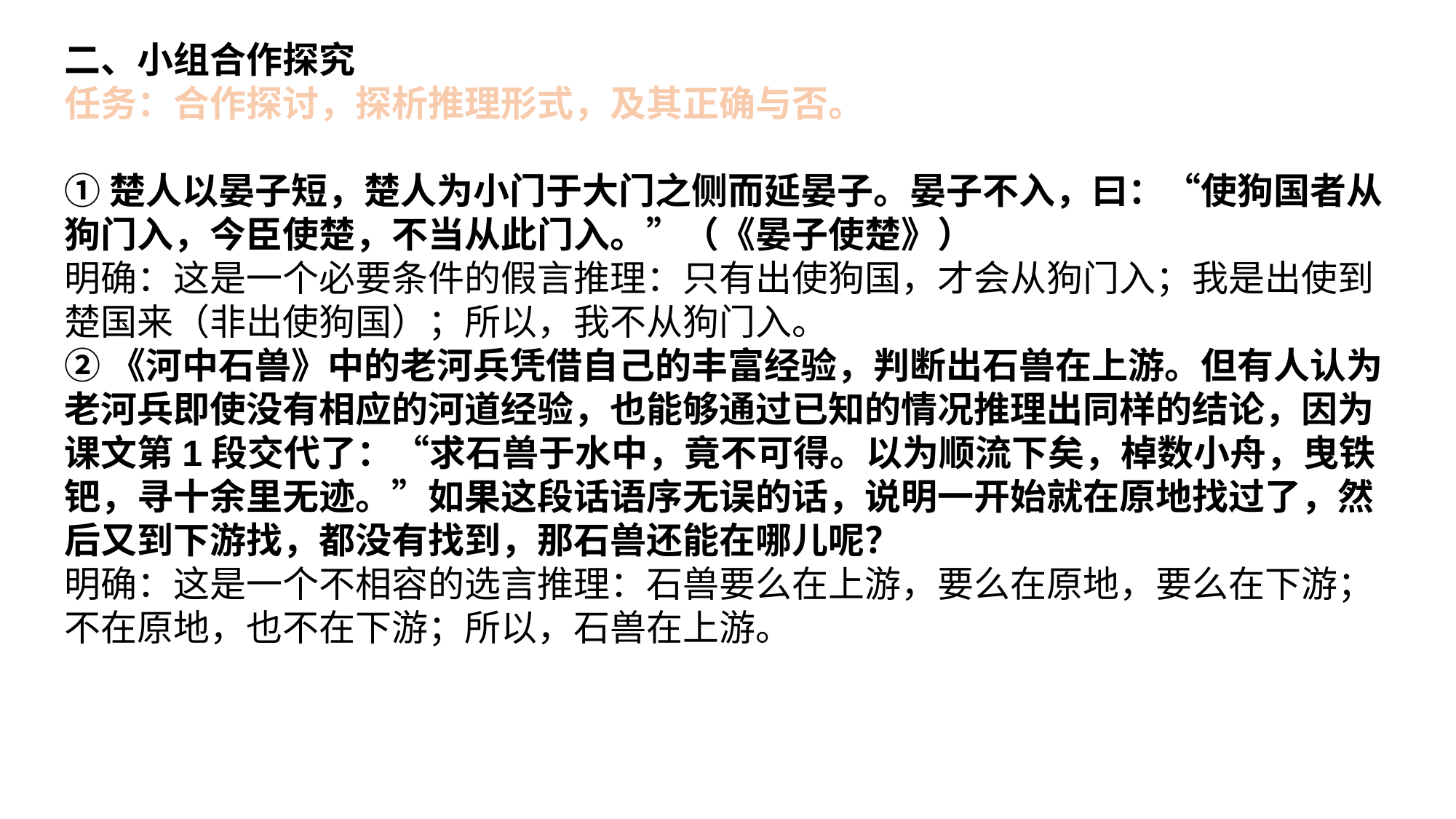

二、小组合作探究
任务：合作探讨，探析推理形式，及其正确与否。

①楚人以晏子短，楚人为小门于大门之侧而延晏子。晏子不入，曰：“使狗国者从狗门入，今臣使楚，不当从此门入。”（《晏子使楚》）
明确：这是一个必要条件的假言推理：只有出使狗国，才会从狗门入；我是出使到楚国来（非出使狗国）；所以，我不从狗门入。
②《河中石兽》中的老河兵凭借自己的丰富经验，判断出石兽在上游。但有人认为老河兵即使没有相应的河道经验，也能够通过已知的情况推理出同样的结论，因为课文第1段交代了：“求石兽于水中，竟不可得。以为顺流下矣，棹数小舟，曳铁钯，寻十余里无迹。”如果这段话语序无误的话，说明一开始就在原地找过了，然后又到下游找，都没有找到，那石兽还能在哪儿呢？
明确：这是一个不相容的选言推理：石兽要么在上游，要么在原地，要么在下游；不在原地，也不在下游；所以，石兽在上游。